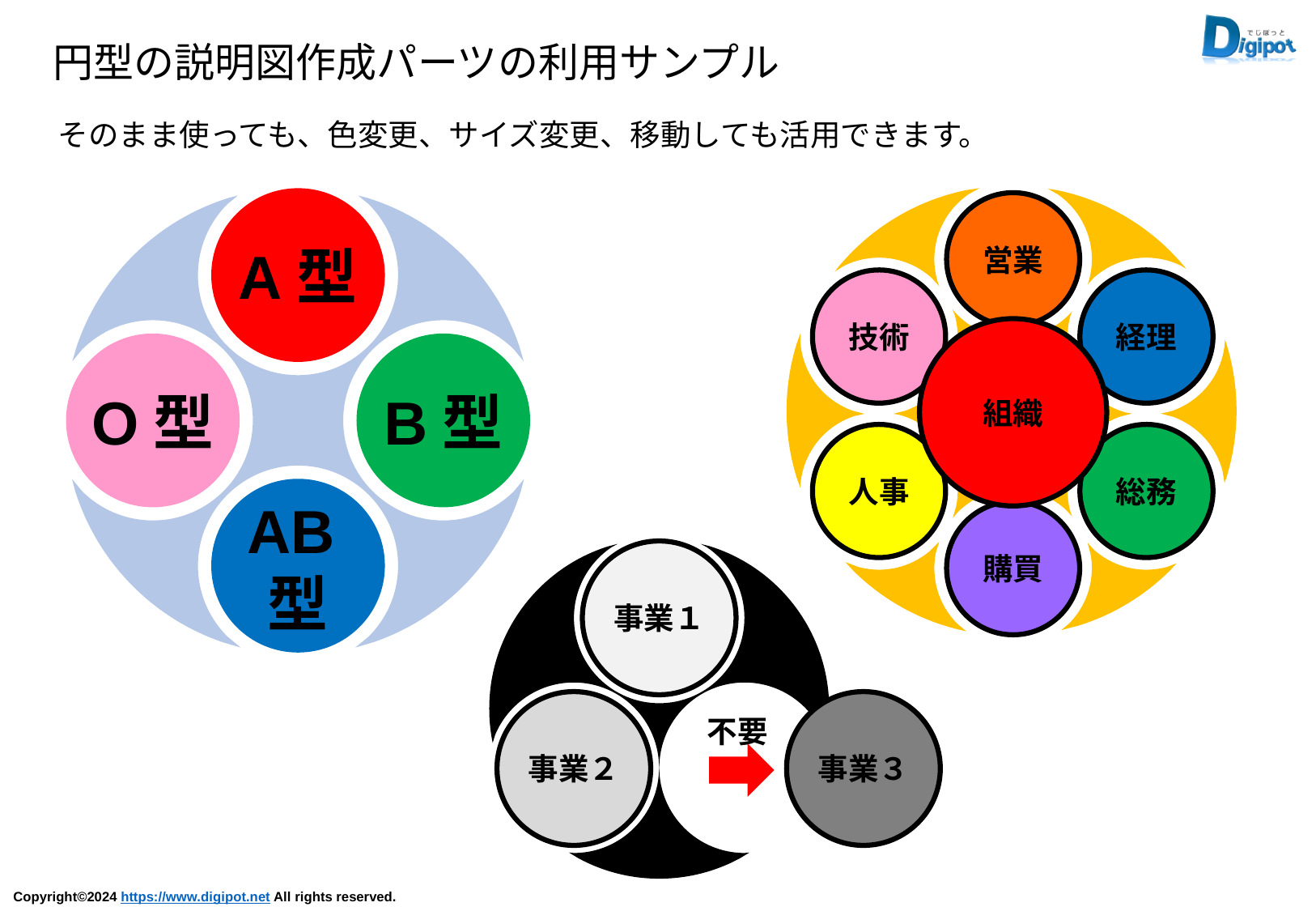

円型の説明図作成パーツの利用サンプル
そのまま使っても、色変更、サイズ変更、移動しても活用できます。

営業
技術
経理
組織
人事
総務
購買
A型

O型
B型
AB型
事業１

事業２
事業３
不要